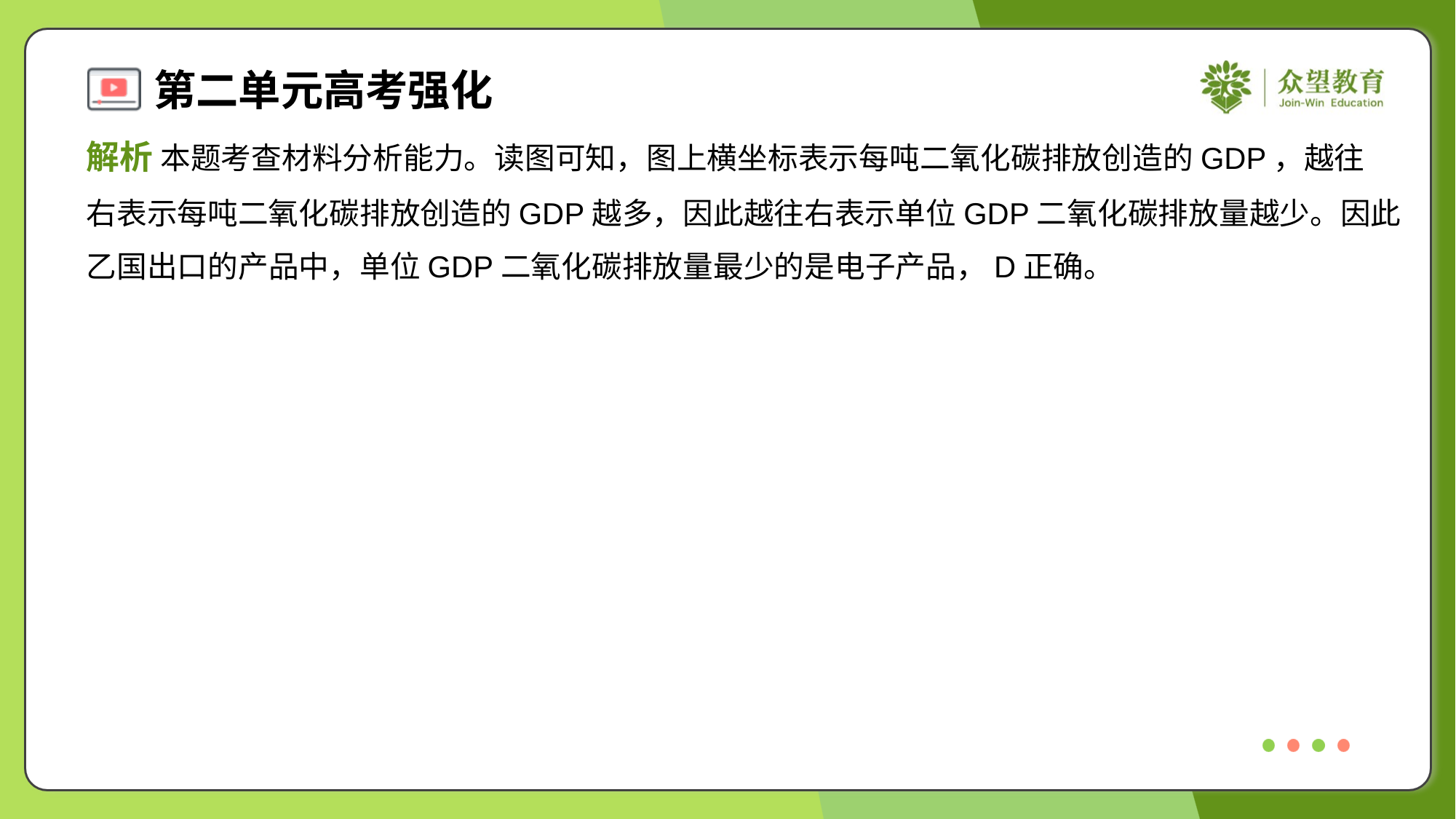

解析 本题考查材料分析能力。读图可知，图上横坐标表示每吨二氧化碳排放创造的GDP，越往
右表示每吨二氧化碳排放创造的GDP越多，因此越往右表示单位GDP二氧化碳排放量越少。因此
乙国出口的产品中，单位GDP二氧化碳排放量最少的是电子产品，D正确。